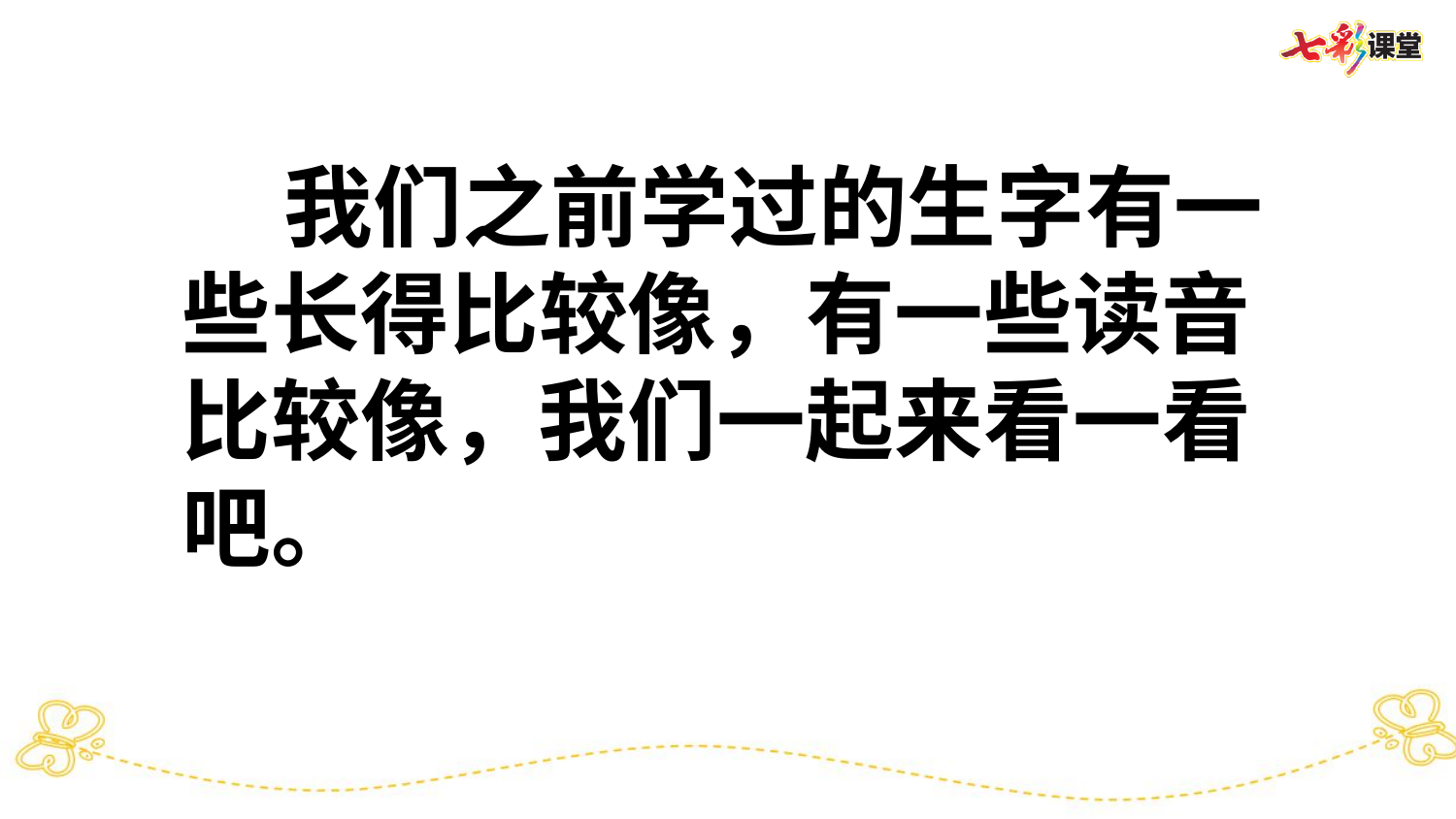

我们之前学过的生字有一些长得比较像，有一些读音比较像，我们一起来看一看吧。